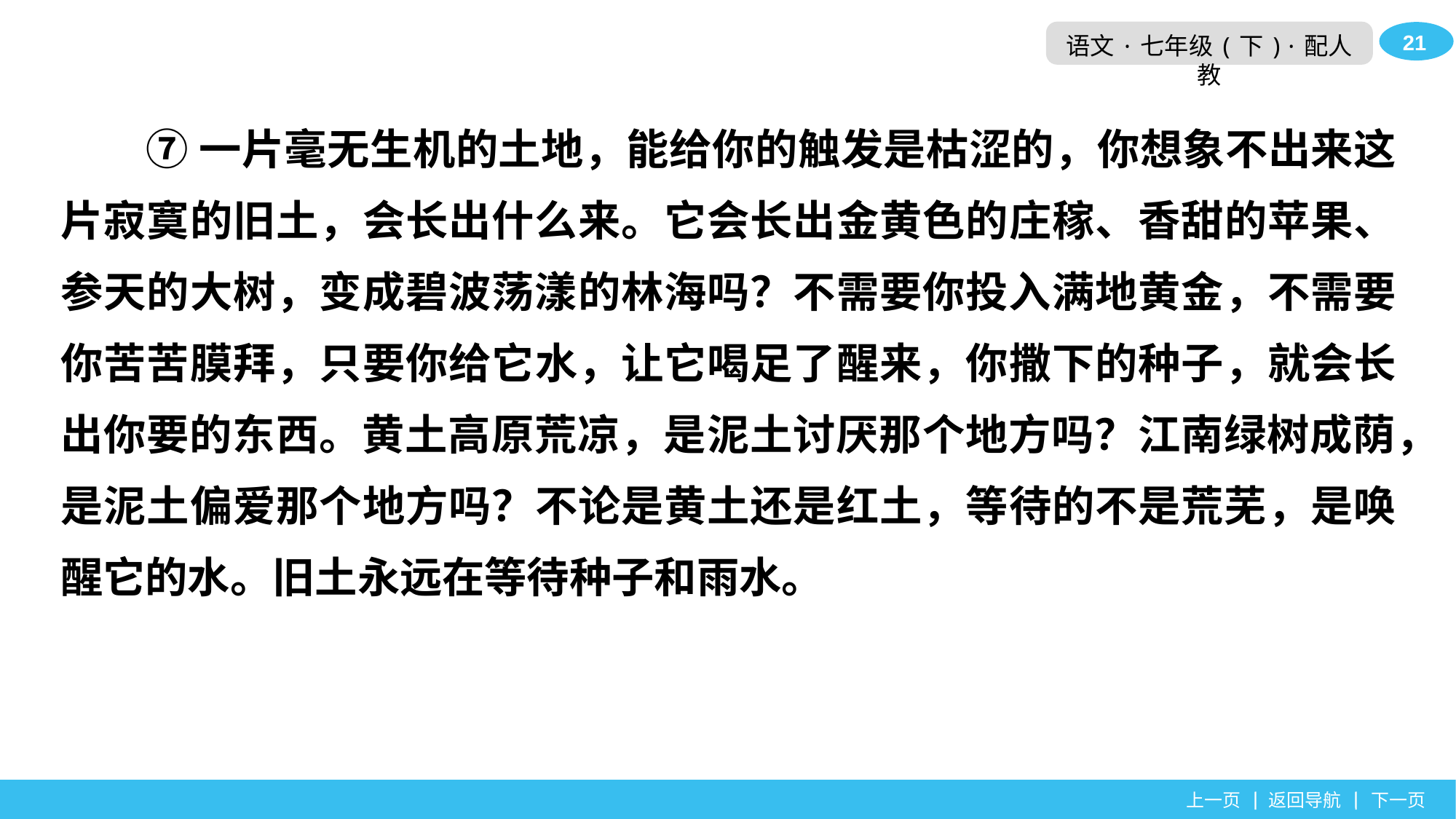

⑦一片毫无生机的土地，能给你的触发是枯涩的，你想象不出来这片寂寞的旧土，会长出什么来。它会长出金黄色的庄稼、香甜的苹果、参天的大树，变成碧波荡漾的林海吗？不需要你投入满地黄金，不需要你苦苦膜拜，只要你给它水，让它喝足了醒来，你撒下的种子，就会长出你要的东西。黄土高原荒凉，是泥土讨厌那个地方吗？江南绿树成荫，是泥土偏爱那个地方吗？不论是黄土还是红土，等待的不是荒芜，是唤醒它的水。旧土永远在等待种子和雨水。